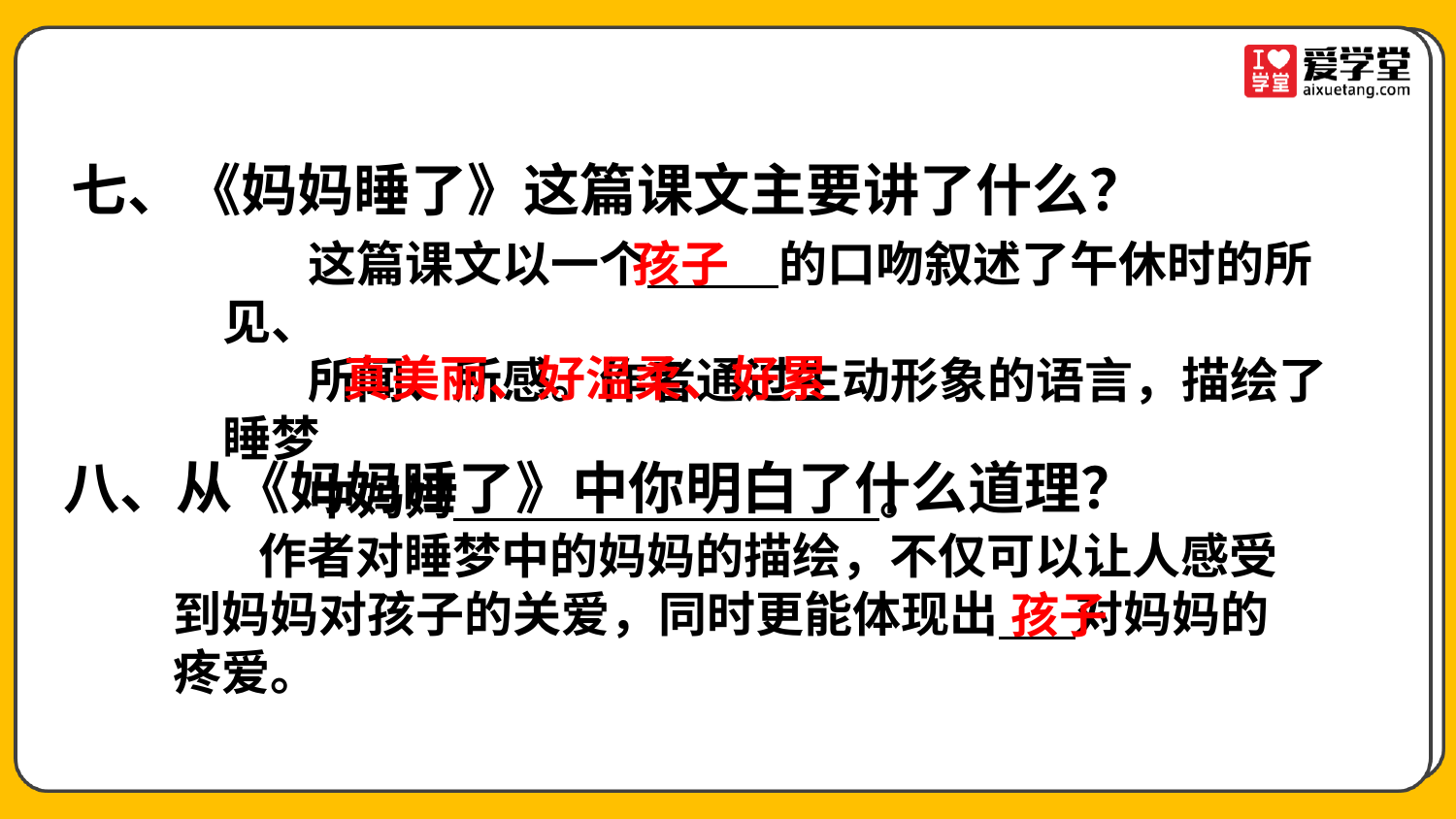

七、《妈妈睡了》这篇课文主要讲了什么？
这篇课文以一个            的口吻叙述了午休时的所见、
所闻、所感。作者通过生动形象的语言，描绘了睡梦
中妈妈                                       。
孩子
真美丽、好温柔、好累
八、从《妈妈睡了》中你明白了什么道理？
作者对睡梦中的妈妈的描绘，不仅可以让人感受到妈妈对孩子的关爱，同时更能体现出       对妈妈的疼爱。
孩子